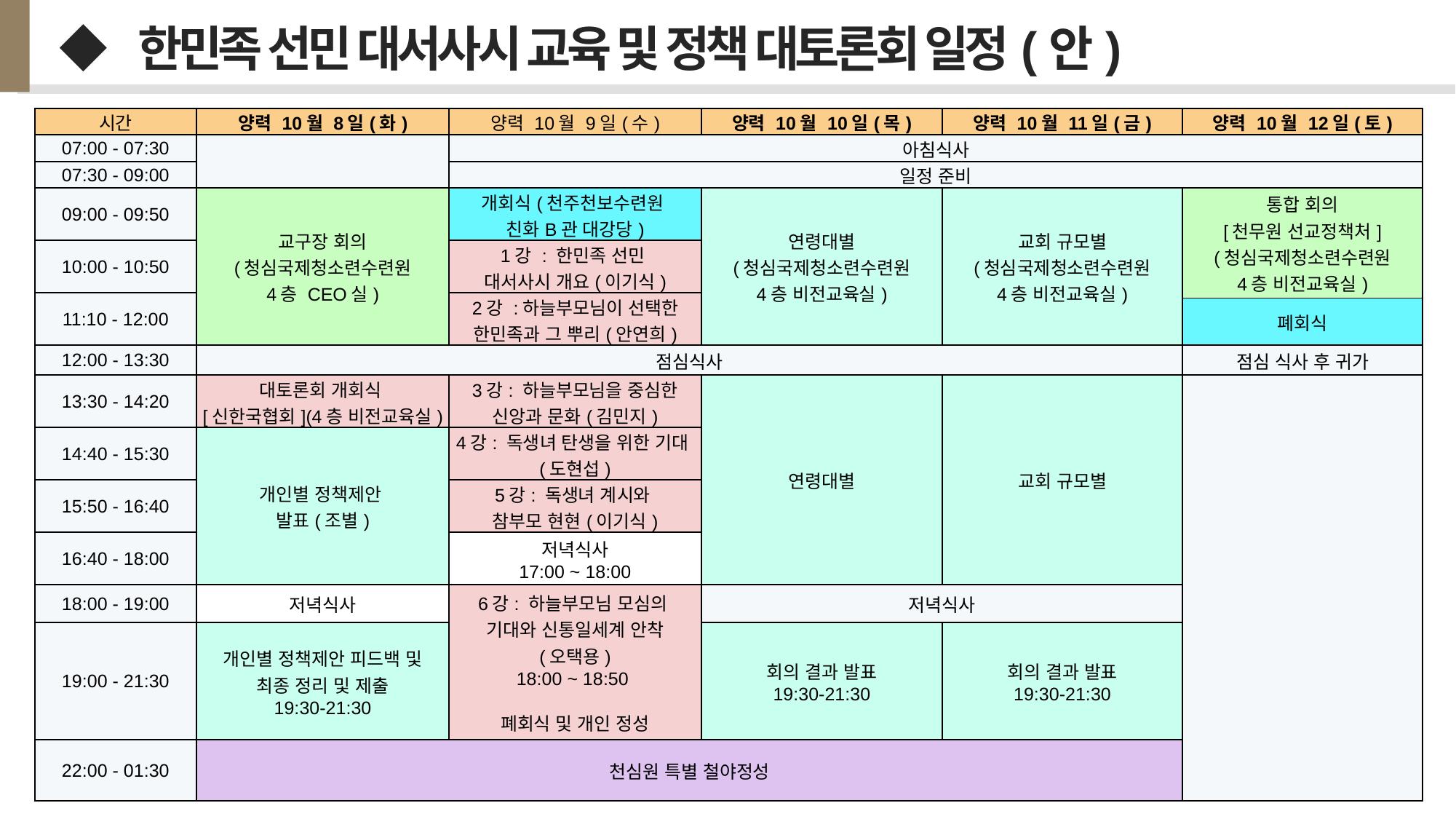

◆  한민족 선민 대서사시 교육 및 정책 대토론회 일정(안)
| 시간 | 양력 10월 8일(화) | 양력 10월 9일(수) | 양력 10월 10일(목) | 양력 10월 11일(금) | 양력 10월 12일(토) |
| --- | --- | --- | --- | --- | --- |
| 07:00 - 07:30 |  | 아침식사 |  |  |  |
| 07:30 - 09:00 |  | 일정 준비 |  |  |  |
| 09:00 - 09:50 | 교구장 회의 (청심국제청소련수련원 4층 CEO실) | 개회식(천주천보수련원 친화B관 대강당) | 연령대별 (청심국제청소련수련원 4층 비전교육실) | 교회 규모별 (청심국제청소련수련원 4층 비전교육실) | 통합 회의 [천무원 선교정책처] (청심국제청소련수련원 4층 비전교육실) |
| 10:00 - 10:50 |  | 1강 : 한민족 선민 대서사시 개요(이기식) |  |  |  |
| 11:10 - 12:00 |  | 2강 :하늘부모님이 선택한 한민족과 그 뿌리(안연희) |  |  |  |
|  |  |  |  |  | 폐회식 |
| 12:00 - 13:30 | 점심식사 |  |  |  | 점심 식사 후 귀가 |
| 13:30 - 14:20 | 대토론회 개회식 [신한국협회](4층 비전교육실) | 3강: 하늘부모님을 중심한 신앙과 문화(김민지) | 연령대별 | 교회 규모별 |  |
| 14:40 - 15:30 | 개인별 정책제안 발표(조별) | 4강: 독생녀 탄생을 위한 기대(도현섭) |  |  |  |
| 15:50 - 16:40 |  | 5강: 독생녀 계시와 참부모 현현(이기식) |  |  |  |
| 16:40 - 18:00 |  | 저녁식사 17:00 ~ 18:00 |  |  |  |
| 18:00 - 19:00 | 저녁식사 | 6강: 하늘부모님 모심의 기대와 신통일세계 안착 (오택용) 18:00 ~ 18:50 폐회식 및 개인 정성 | 저녁식사 |  |  |
| 19:00 - 21:30 | 개인별 정책제안 피드백 및 최종 정리 및 제출 19:30-21:30 |  | 회의 결과 발표 19:30-21:30 | 회의 결과 발표 19:30-21:30 |  |
| 22:00 - 01:30 | 천심원 특별 철야정성 |  |  |  |  |